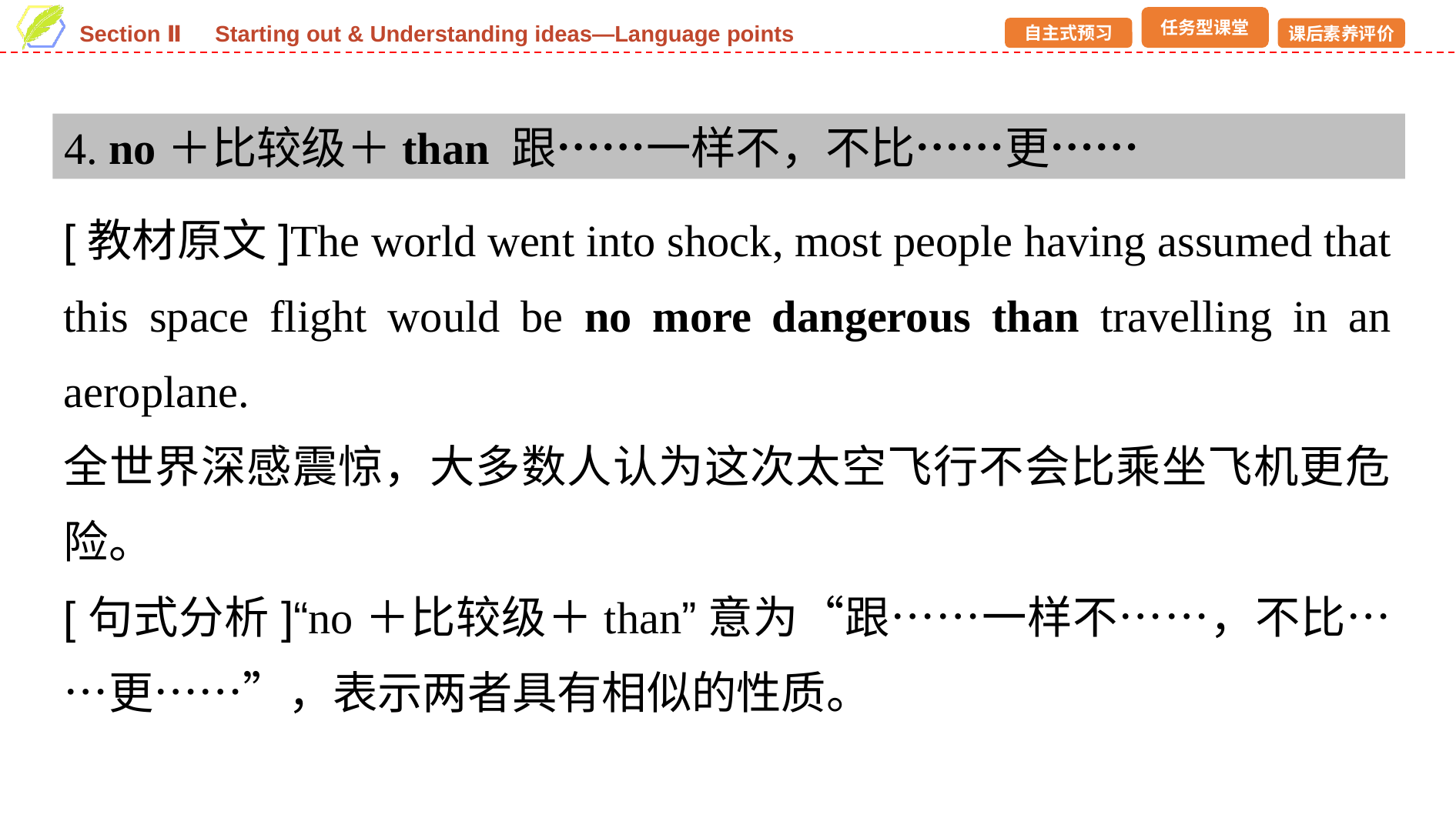

4. no＋比较级＋than 跟……一样不，不比……更……
[教材原文]The world went into shock, most people having assumed that this space flight would be no more dangerous than travelling in an aeroplane.
全世界深感震惊，大多数人认为这次太空飞行不会比乘坐飞机更危险。
[句式分析]“no＋比较级＋than”意为“跟……一样不……，不比……更……”，表示两者具有相似的性质。